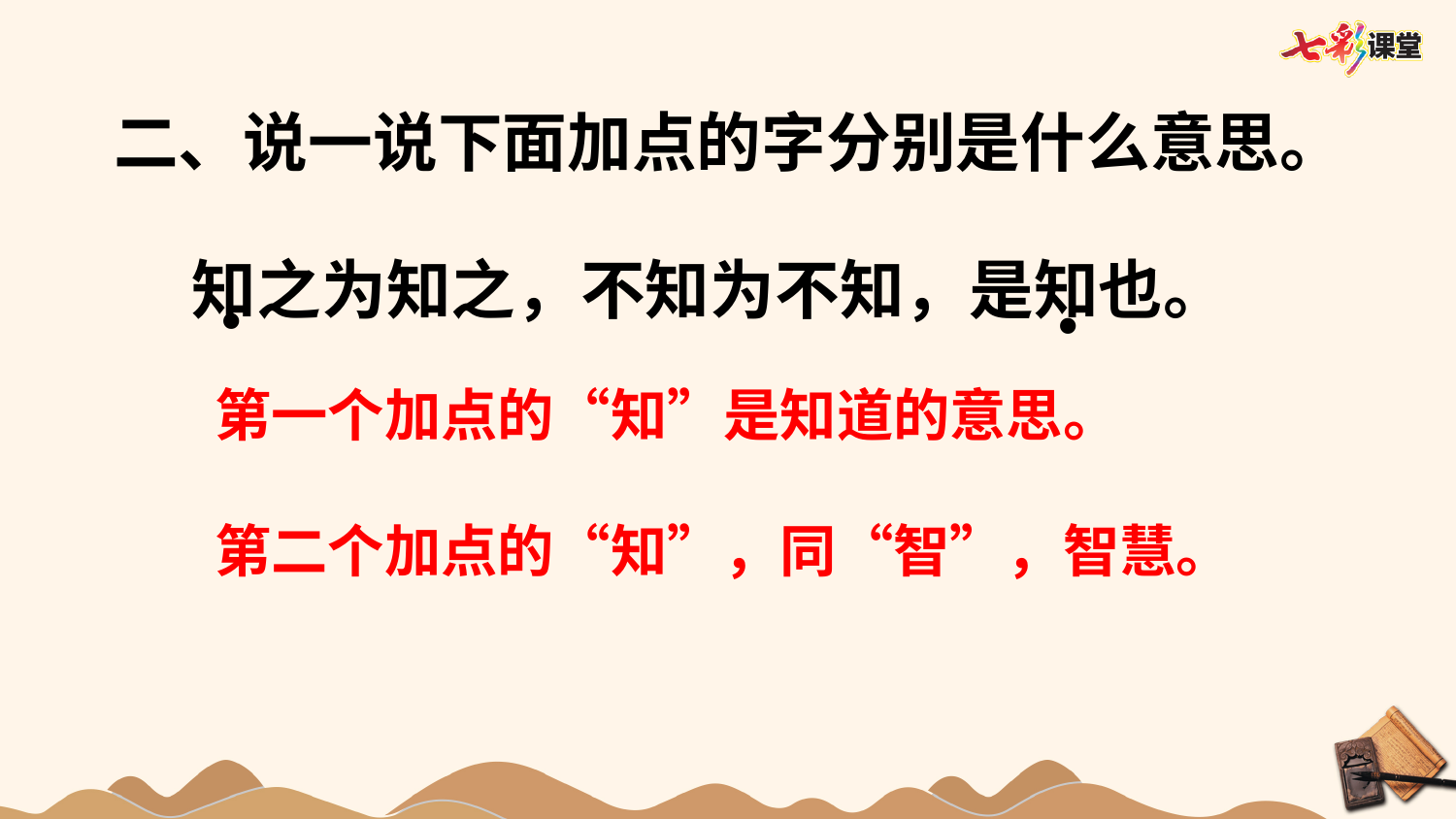

二、说一说下面加点的字分别是什么意思。
.
.
　　知之为知之，不知为不知，是知也。
第一个加点的“知”是知道的意思。

第二个加点的“知”，同“智”，智慧。